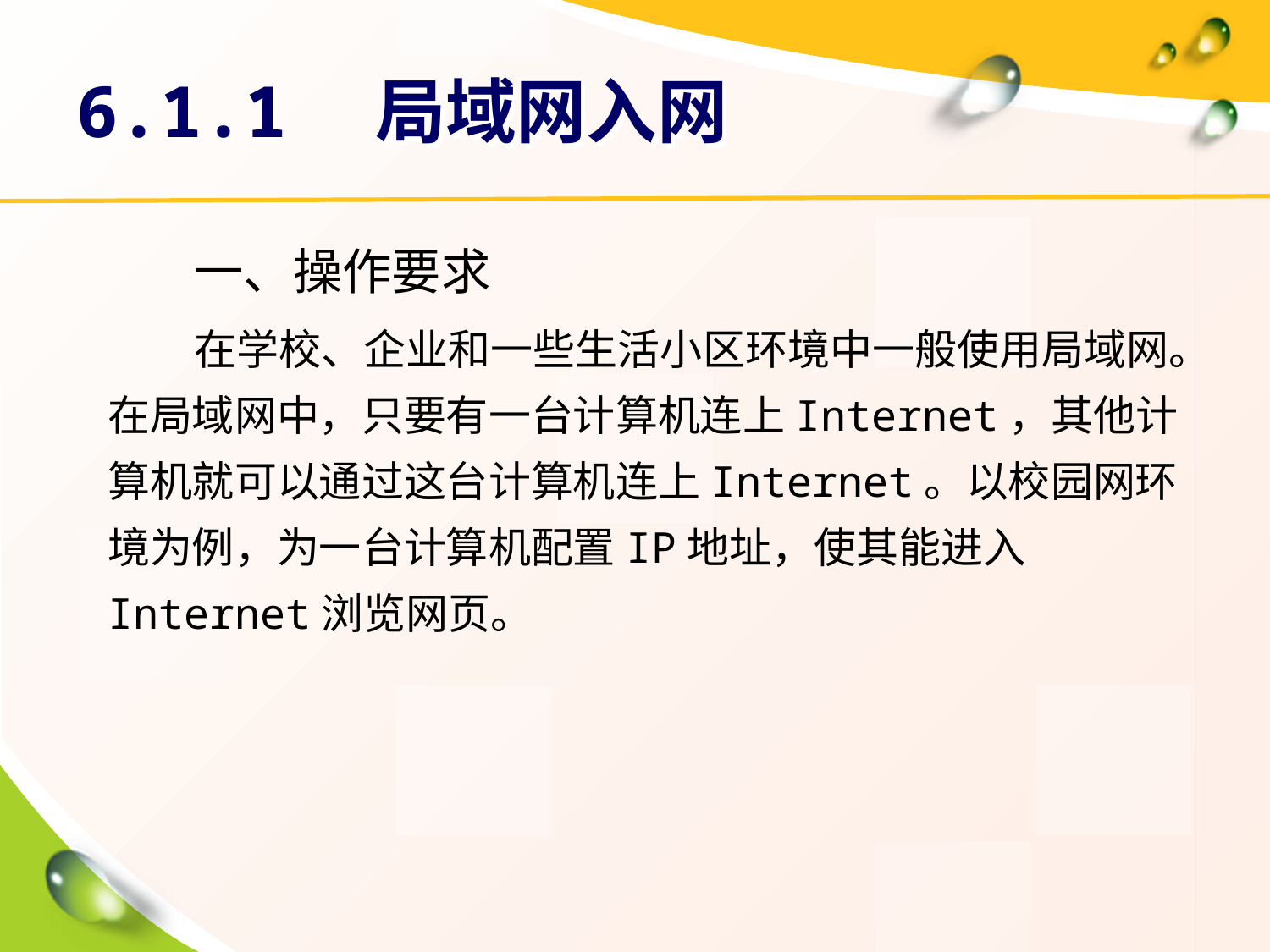

# 6.1.1　局域网入网
一、操作要求
在学校、企业和一些生活小区环境中一般使用局域网。在局域网中，只要有一台计算机连上Internet，其他计算机就可以通过这台计算机连上Internet。以校园网环境为例，为一台计算机配置IP地址，使其能进入Internet浏览网页。